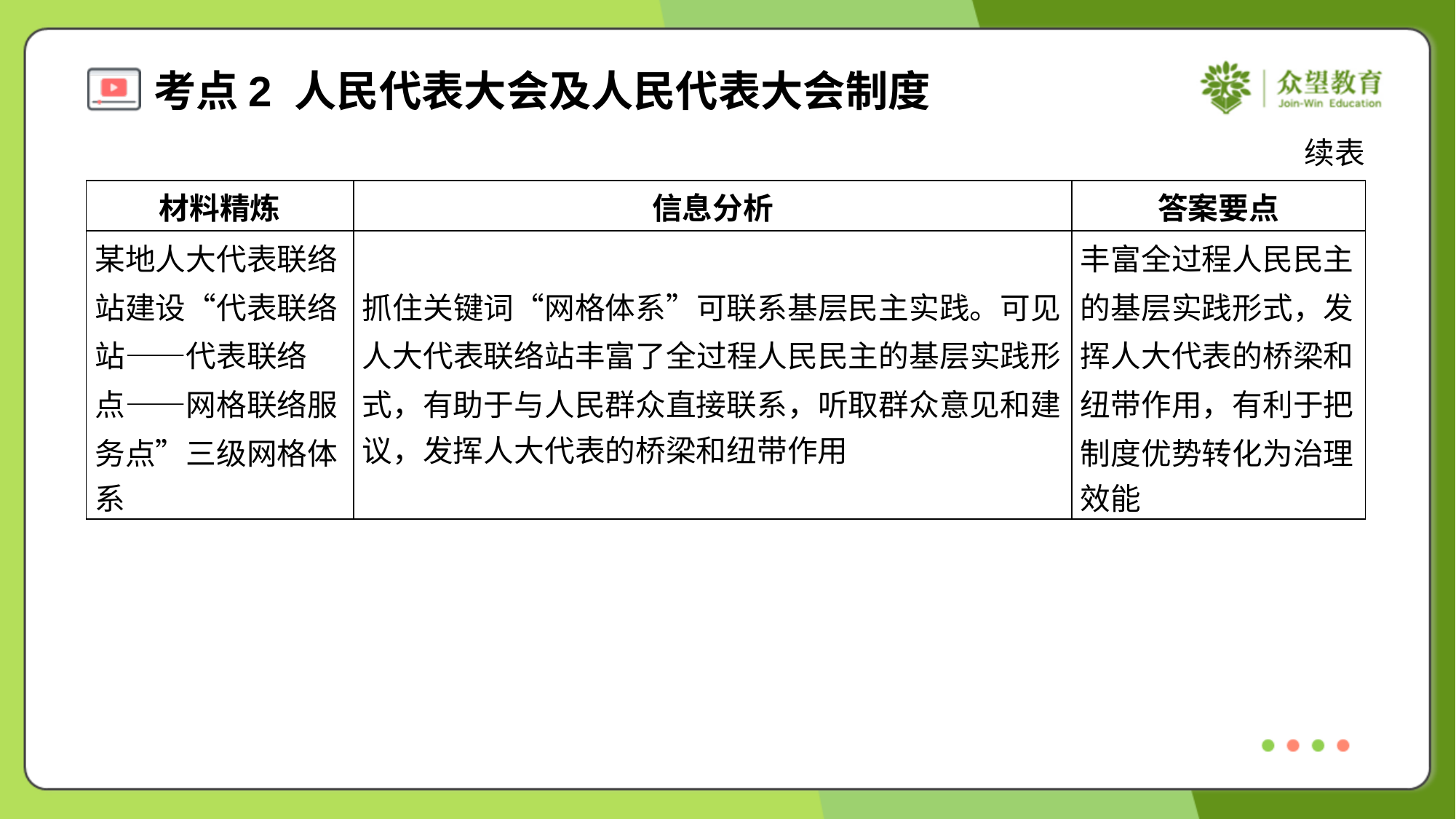

续表
| 材料精炼 | 信息分析 | 答案要点 |
| --- | --- | --- |
| 某地人大代表联络 站建设“代表联络 站——代表联络 点——网格联络服 务点”三级网格体 系 | 抓住关键词“网格体系”可联系基层民主实践。可见 人大代表联络站丰富了全过程人民民主的基层实践形 式，有助于与人民群众直接联系，听取群众意见和建 议，发挥人大代表的桥梁和纽带作用 | 丰富全过程人民民主 的基层实践形式，发 挥人大代表的桥梁和 纽带作用，有利于把 制度优势转化为治理 效能 |